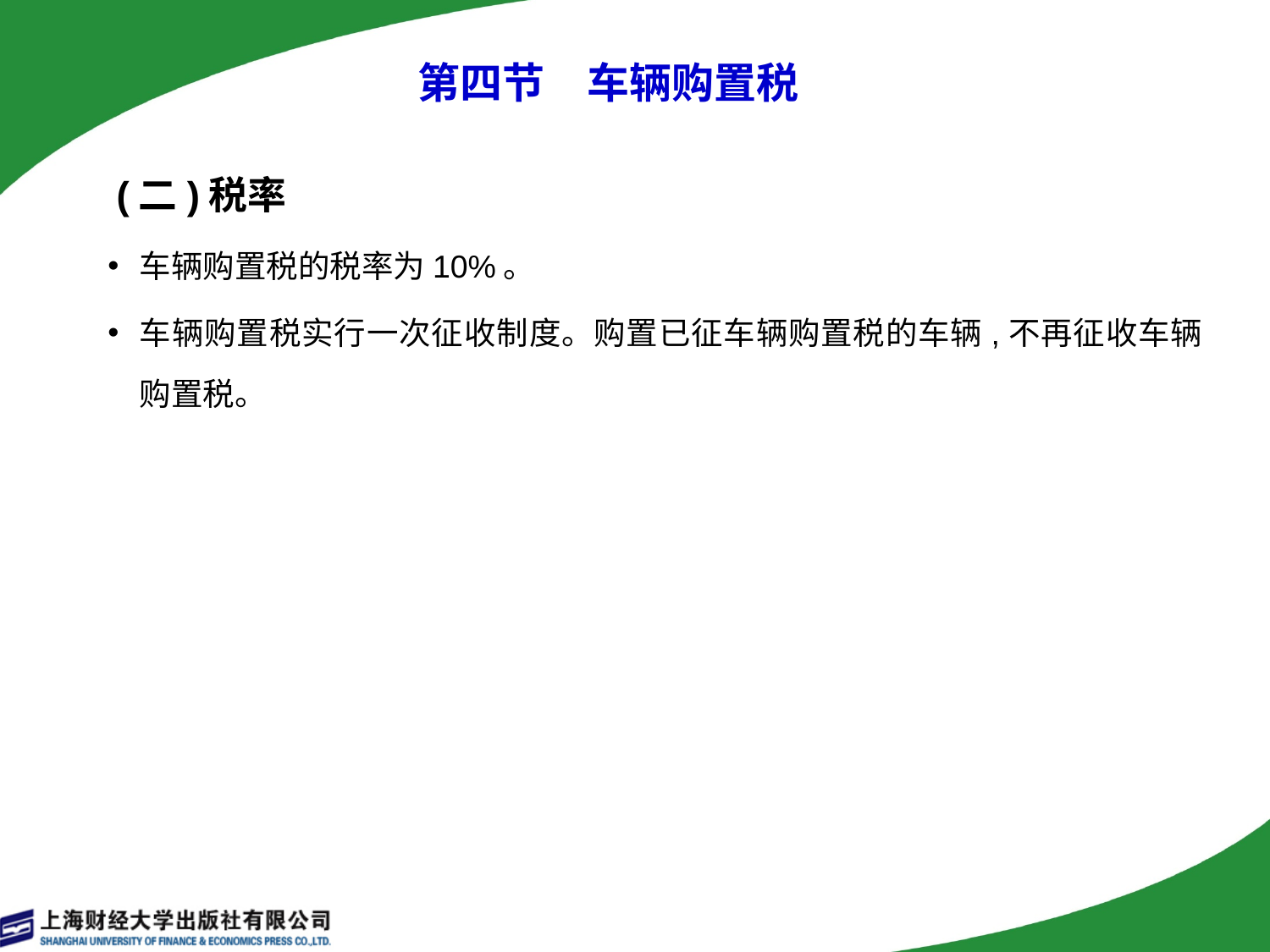

# 第四节　车辆购置税
 (二)税率
车辆购置税的税率为10%。
车辆购置税实行一次征收制度。购置已征车辆购置税的车辆,不再征收车辆购置税。